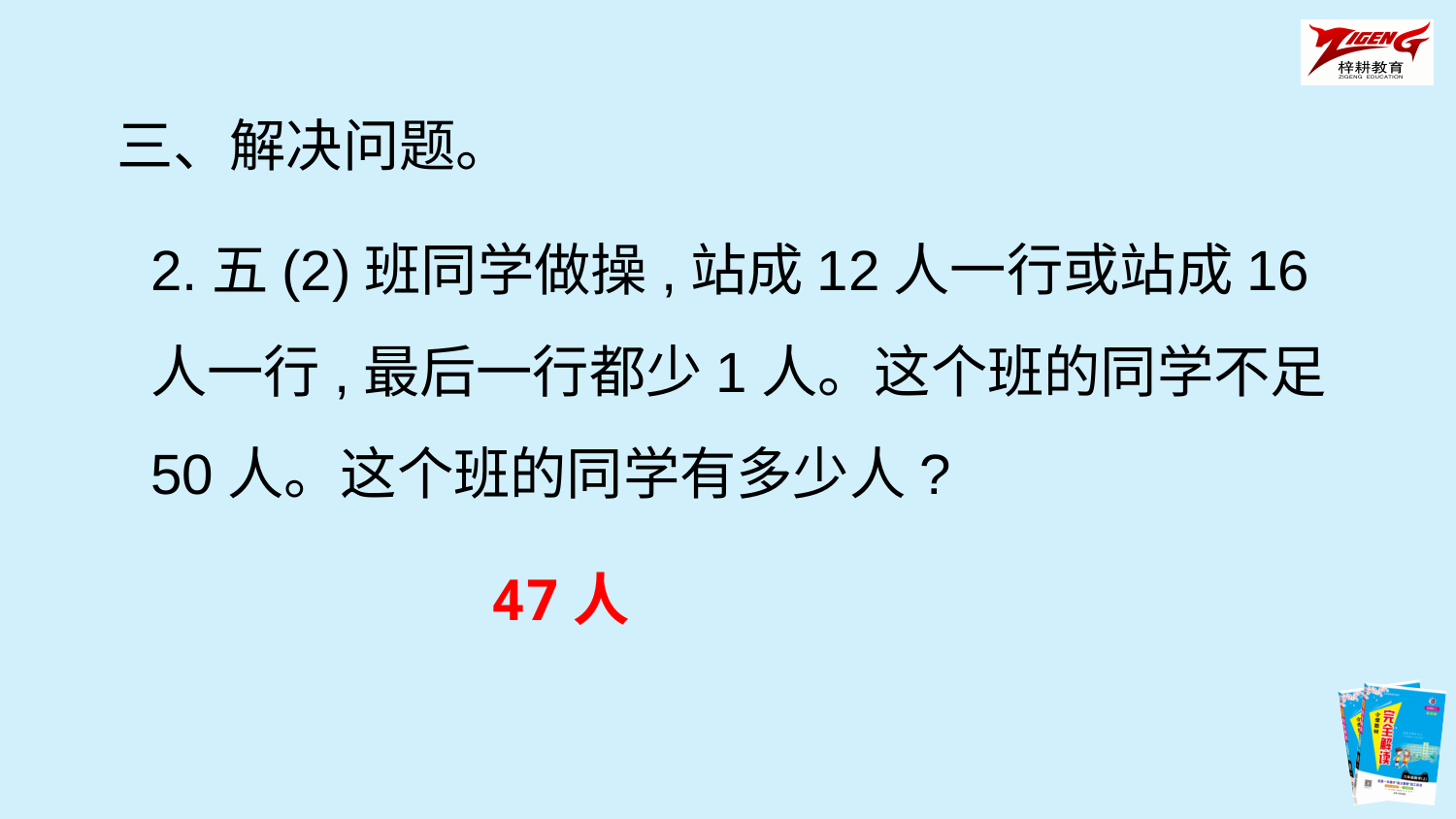

三、解决问题。
2.五(2)班同学做操,站成12人一行或站成16人一行,最后一行都少1人。这个班的同学不足50人。这个班的同学有多少人?
47人